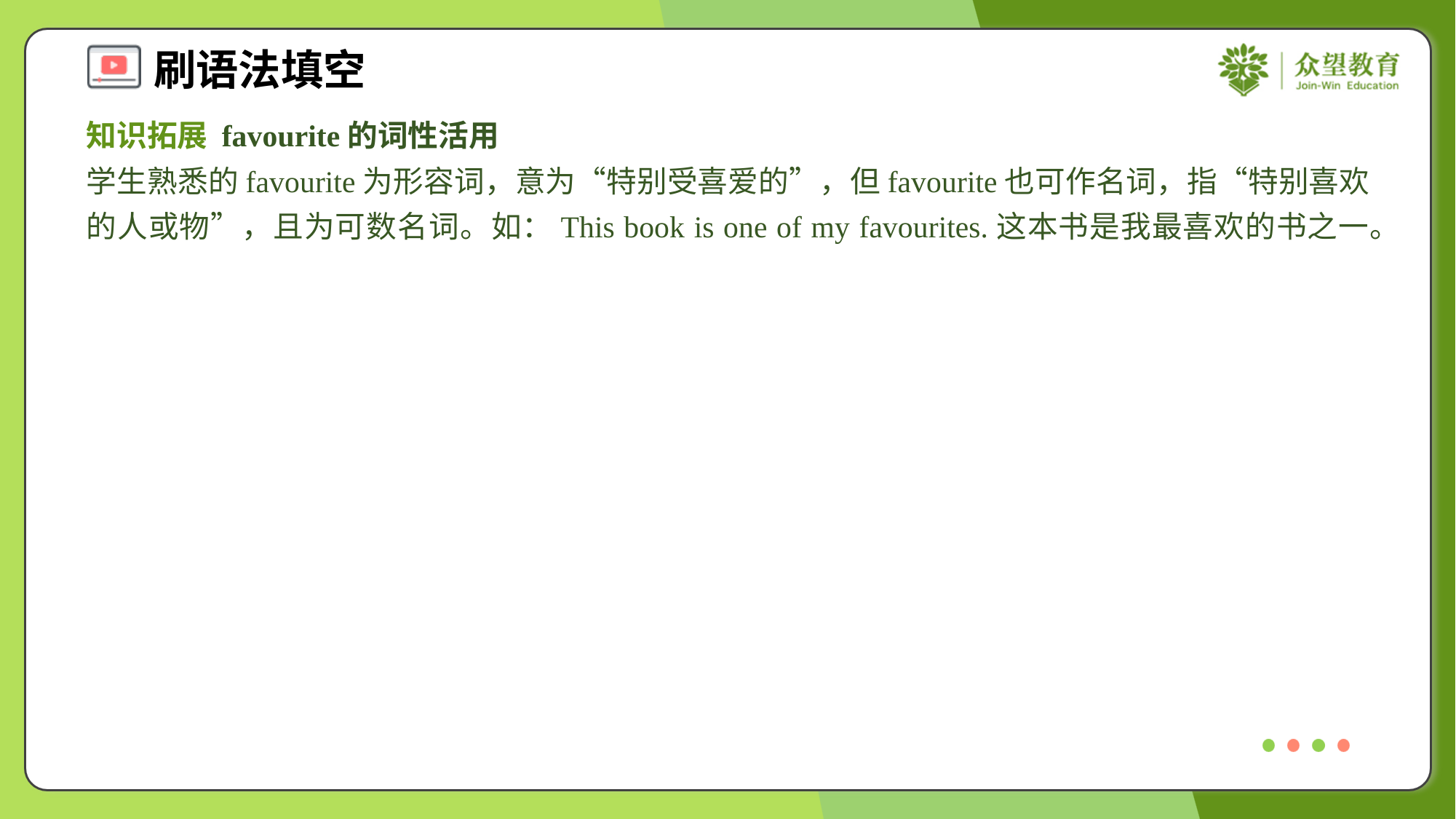

知识拓展 favourite的词性活用
学生熟悉的favourite为形容词，意为“特别受喜爱的”，但favourite也可作名词，指“特别喜欢的人或物”，且为可数名词。如：This book is one of my favourites.这本书是我最喜欢的书之一。